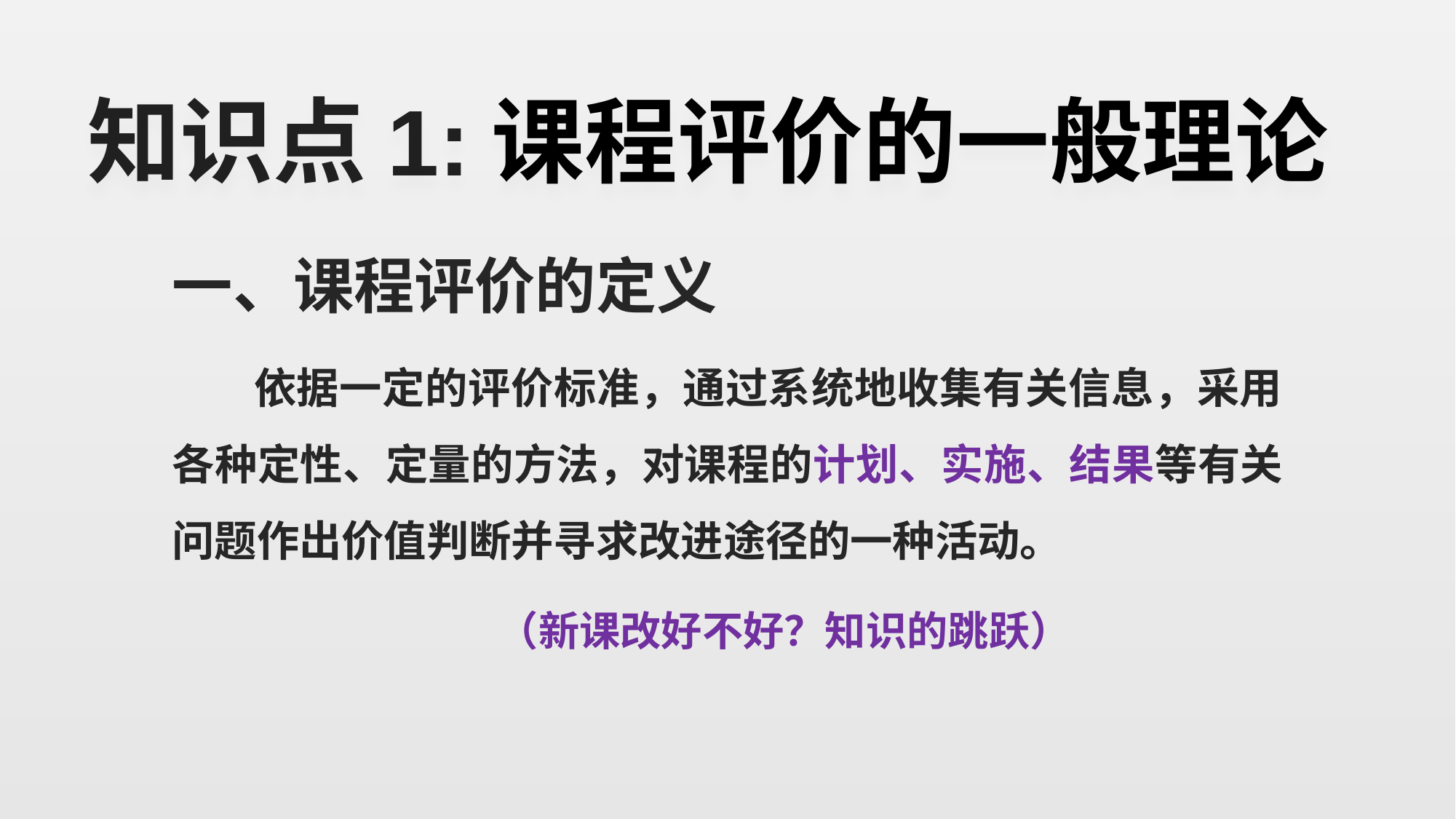

# 知识点1:课程评价的一般理论
一、课程评价的定义
       依据一定的评价标准，通过系统地收集有关信息，采用各种定性、定量的方法，对课程的计划、实施、结果等有关问题作出价值判断并寻求改进途径的一种活动。
                                  （新课改好不好？知识的跳跃）